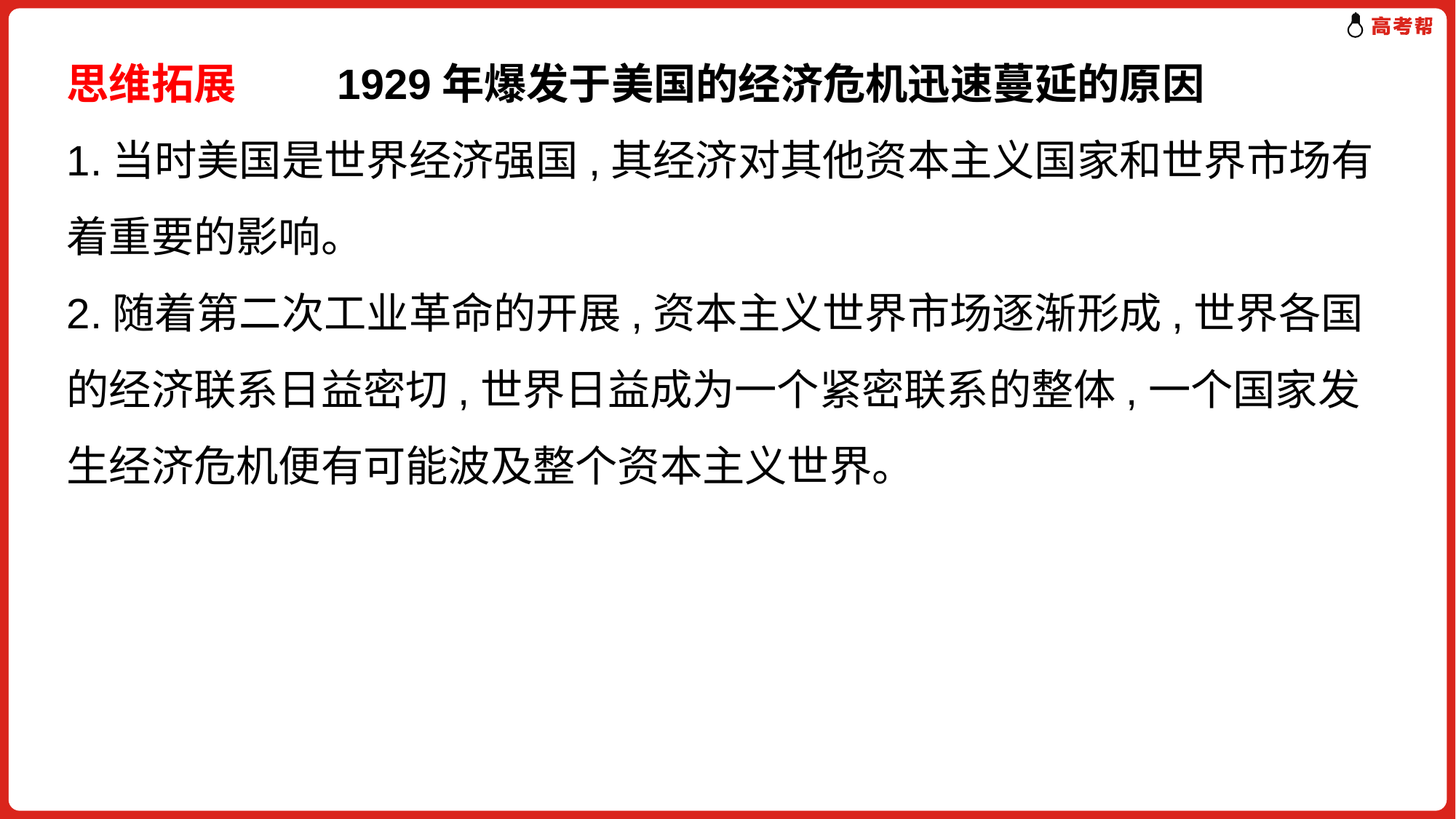

思维拓展　     1929年爆发于美国的经济危机迅速蔓延的原因
1.当时美国是世界经济强国,其经济对其他资本主义国家和世界市场有着重要的影响。
2.随着第二次工业革命的开展,资本主义世界市场逐渐形成,世界各国的经济联系日益密切,世界日益成为一个紧密联系的整体,一个国家发生经济危机便有可能波及整个资本主义世界。